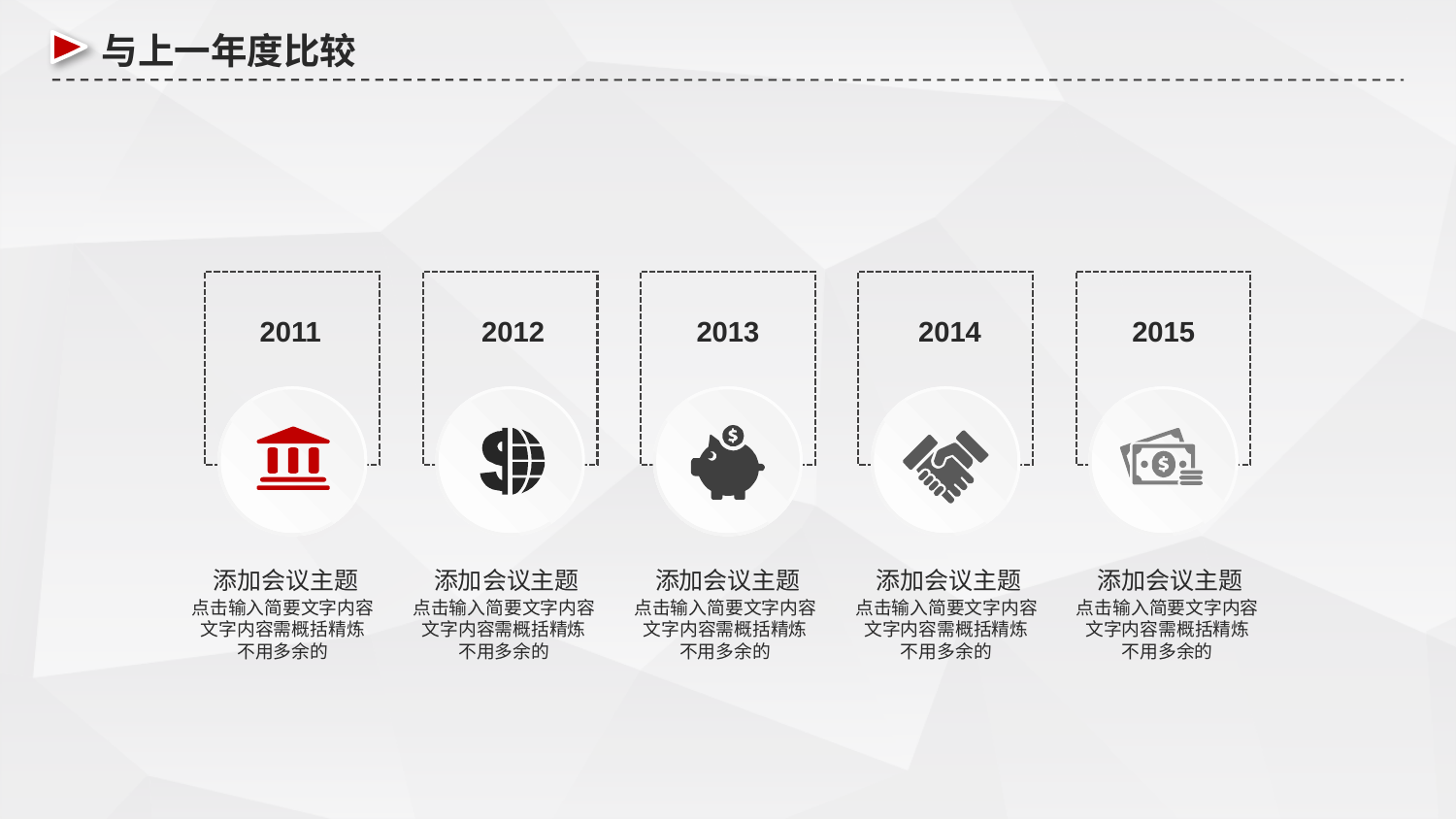

与上一年度比较

2011

2012

2013

2014

2015

添加会议主题
点击输入简要文字内容
文字内容需概括精炼
不用多余的
添加会议主题
点击输入简要文字内容
文字内容需概括精炼
不用多余的
添加会议主题
点击输入简要文字内容
文字内容需概括精炼
不用多余的
添加会议主题
点击输入简要文字内容
文字内容需概括精炼
不用多余的
添加会议主题
点击输入简要文字内容
文字内容需概括精炼
不用多余的